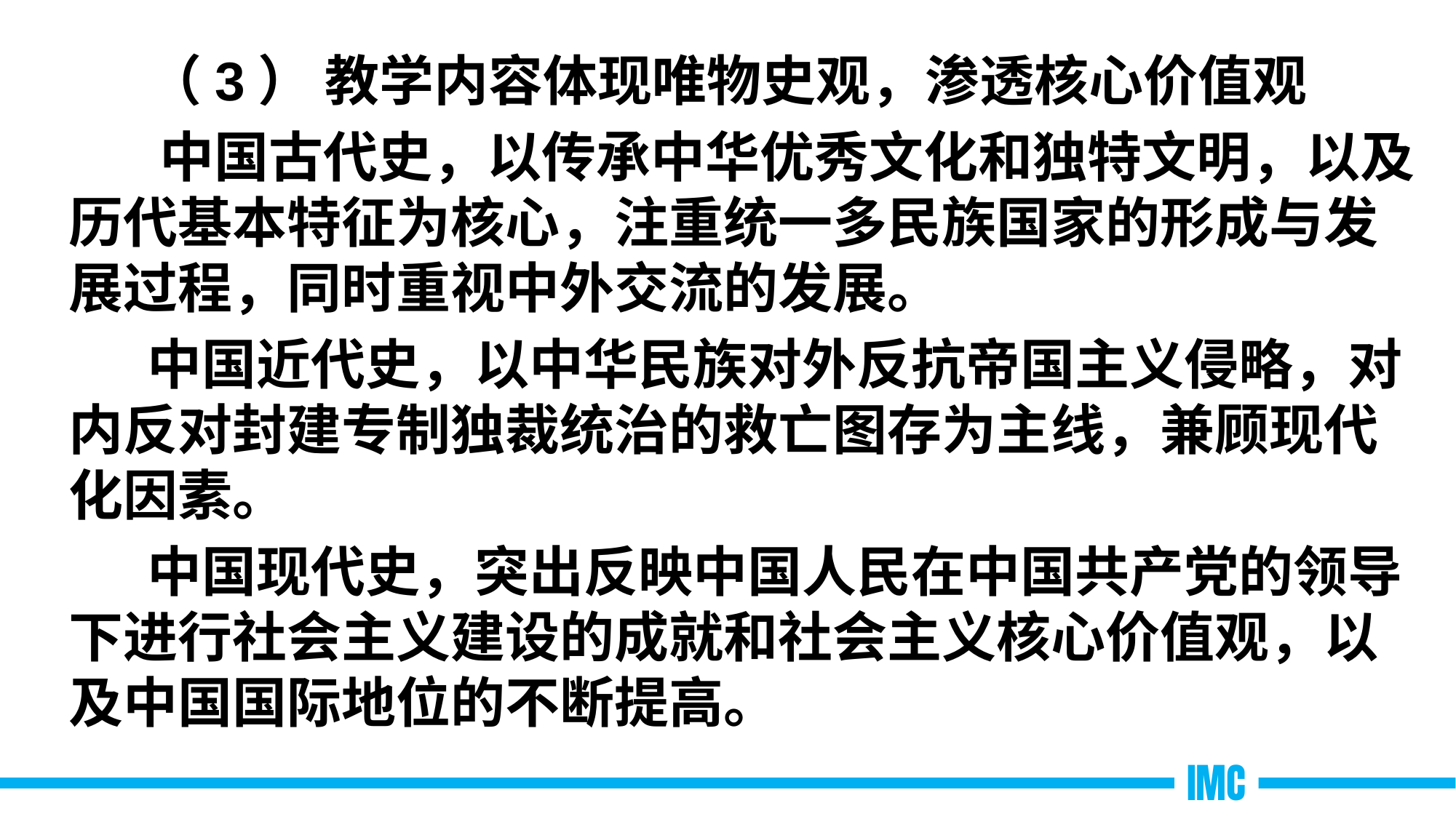

#
         （3） 教学内容体现唯物史观，渗透核心价值观
          中国古代史，以传承中华优秀文化和独特文明，以及历代基本特征为核心，注重统一多民族国家的形成与发展过程，同时重视中外交流的发展。
         中国近代史，以中华民族对外反抗帝国主义侵略，对内反对封建专制独裁统治的救亡图存为主线，兼顾现代化因素。
         中国现代史，突出反映中国人民在中国共产党的领导下进行社会主义建设的成就和社会主义核心价值观，以及中国国际地位的不断提高。